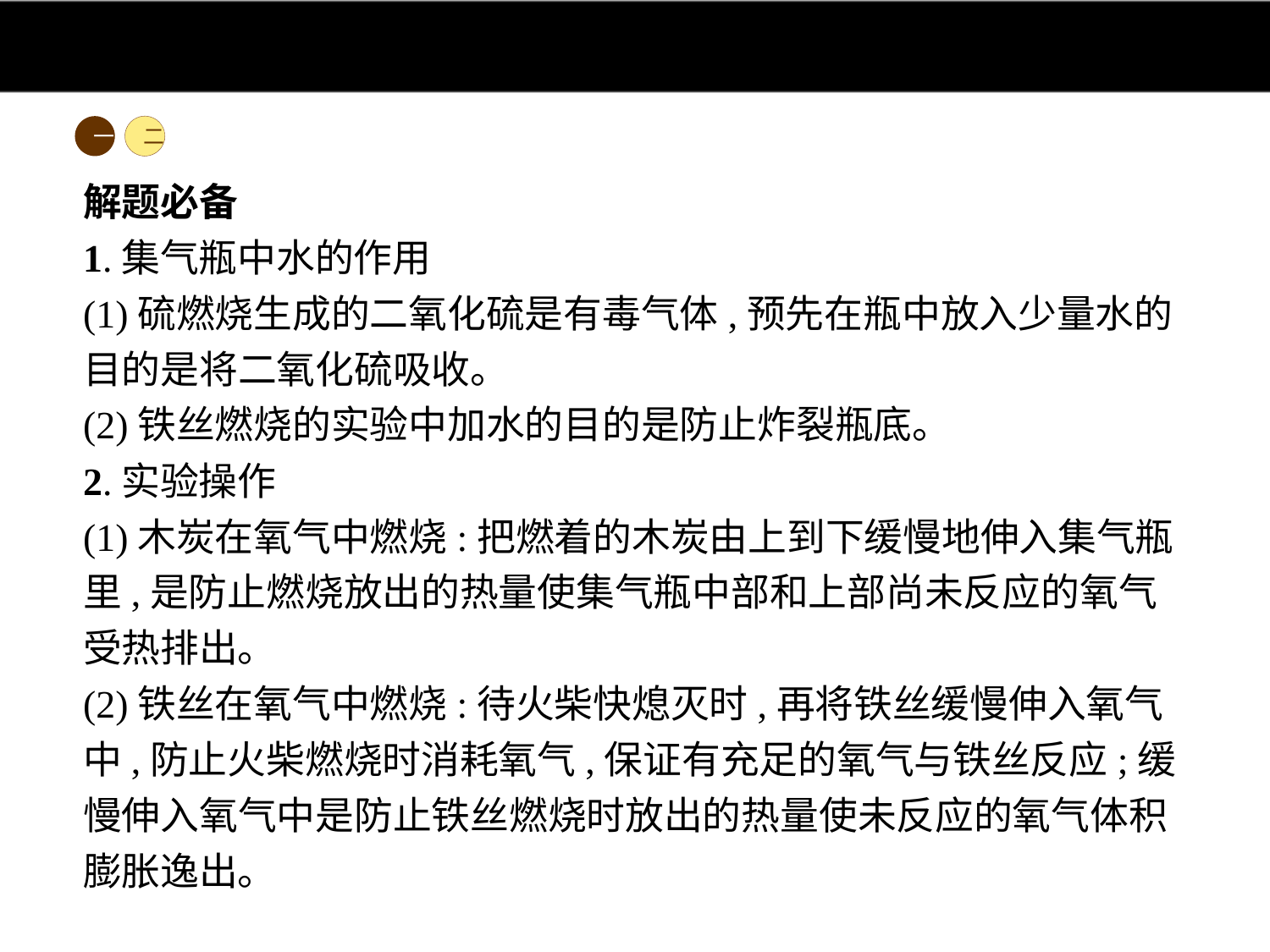

一
二
解题必备
1.集气瓶中水的作用
(1)硫燃烧生成的二氧化硫是有毒气体,预先在瓶中放入少量水的目的是将二氧化硫吸收。
(2)铁丝燃烧的实验中加水的目的是防止炸裂瓶底。
2.实验操作
(1)木炭在氧气中燃烧:把燃着的木炭由上到下缓慢地伸入集气瓶里,是防止燃烧放出的热量使集气瓶中部和上部尚未反应的氧气受热排出。
(2)铁丝在氧气中燃烧:待火柴快熄灭时,再将铁丝缓慢伸入氧气中,防止火柴燃烧时消耗氧气,保证有充足的氧气与铁丝反应;缓慢伸入氧气中是防止铁丝燃烧时放出的热量使未反应的氧气体积膨胀逸出。